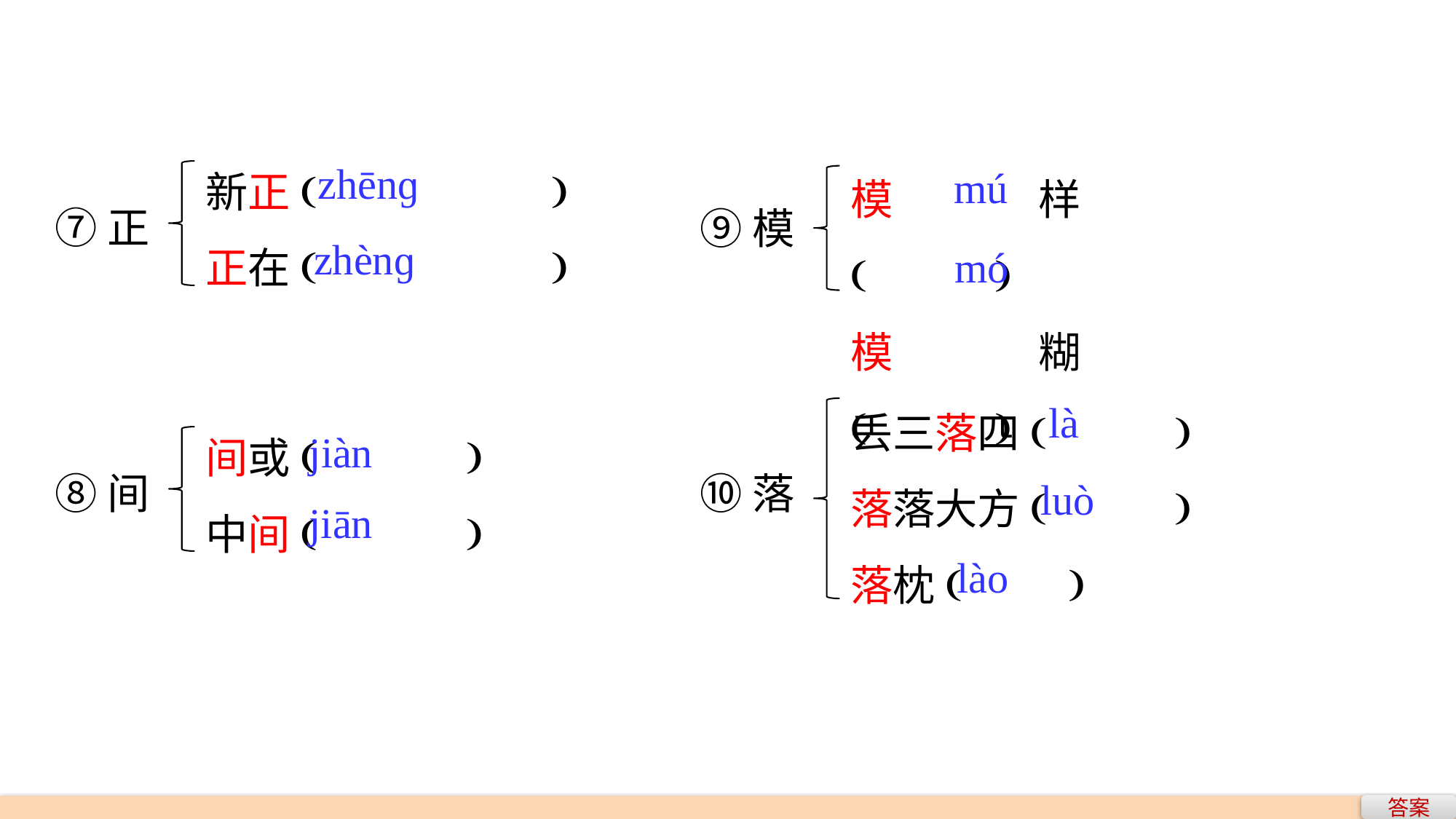

新正(           )
正在(           )
模样(      )
模糊(      )
zhēnɡ
mú

⑦正
⑨模
zhènɡ
mó
丢三落四(      )
落落大方(      )
落枕(     )
là

间或(       )
中间(       )
jiàn

⑧间
⑩落
luò
jiān
lào
答案